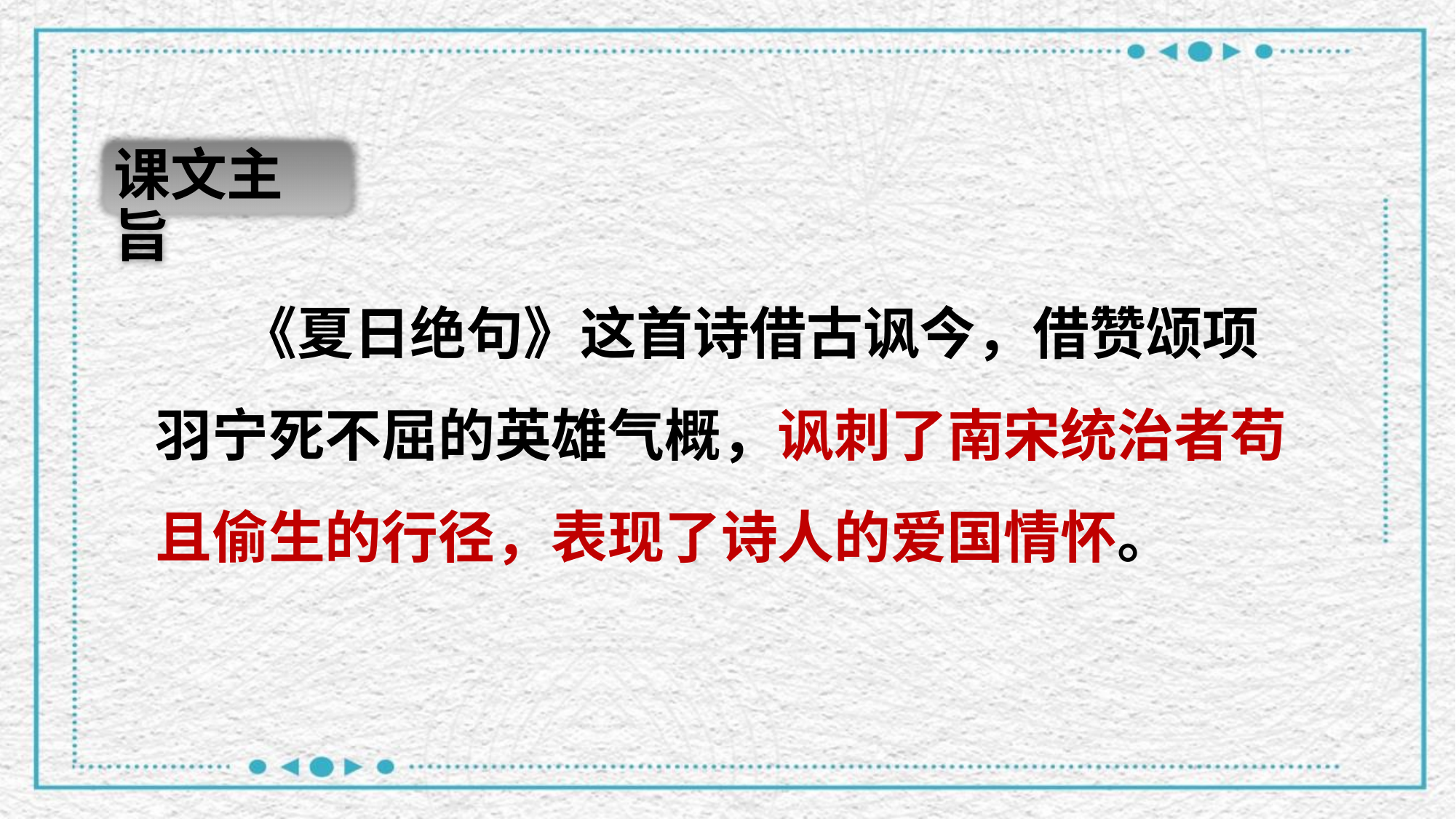

课文主旨
《夏日绝句》这首诗借古讽今，借赞颂项羽宁死不屈的英雄气概，讽刺了南宋统治者苟且偷生的行径，表现了诗人的爱国情怀。